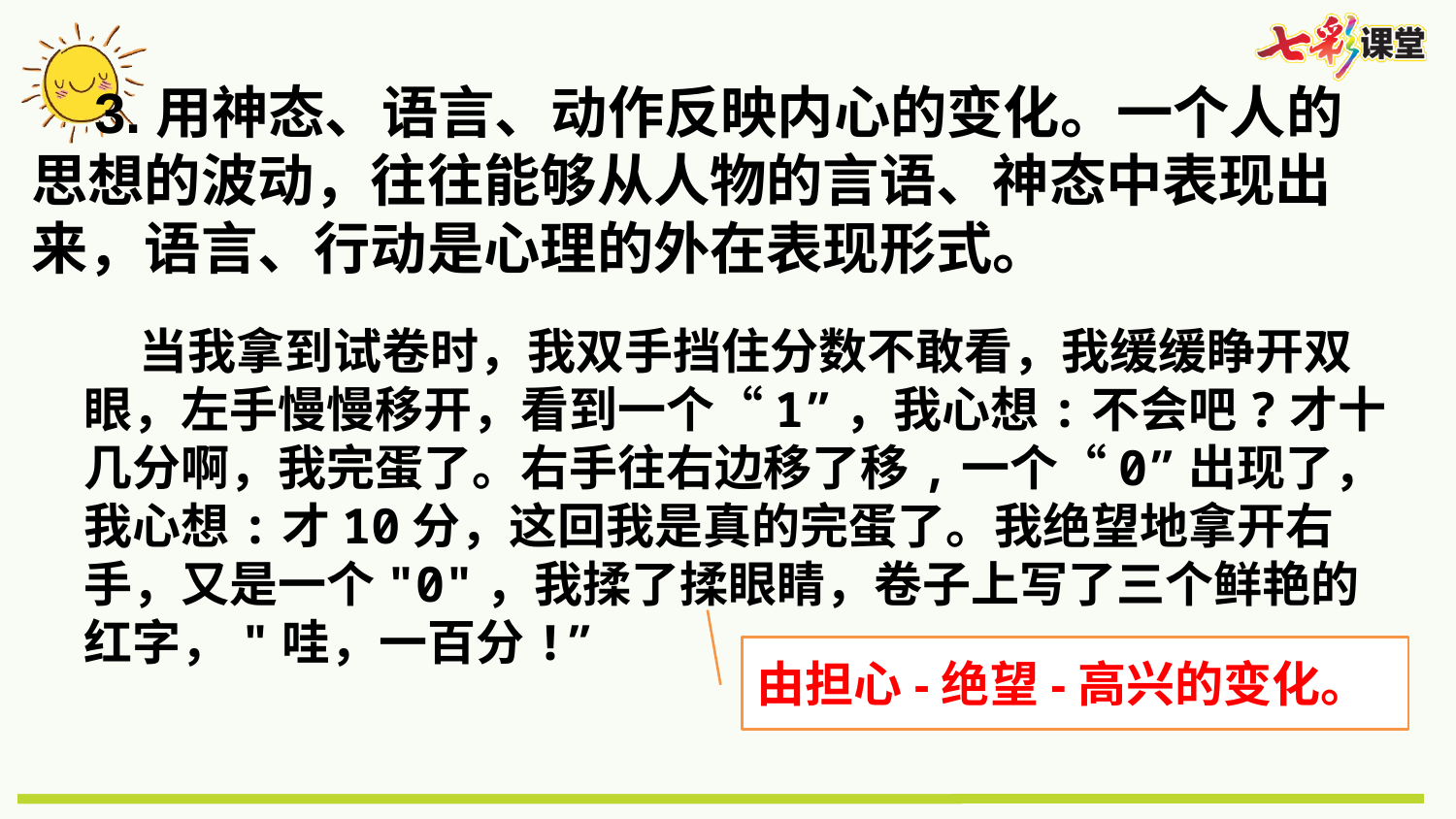

3.用神态、语言、动作反映内心的变化。一个人的思想的波动，往往能够从人物的言语、神态中表现出来，语言、行动是心理的外在表现形式。
    当我拿到试卷时，我双手挡住分数不敢看，我缓缓睁开双眼，左手慢慢移开，看到一个“1”，我心想:不会吧?才十几分啊，我完蛋了。右手往右边移了移,一个“0”出现了，我心想:才10分，这回我是真的完蛋了。我绝望地拿开右手，又是一个"0"，我揉了揉眼睛，卷子上写了三个鲜艳的红字，"哇，一百分!”
由担心-绝望-高兴的变化。